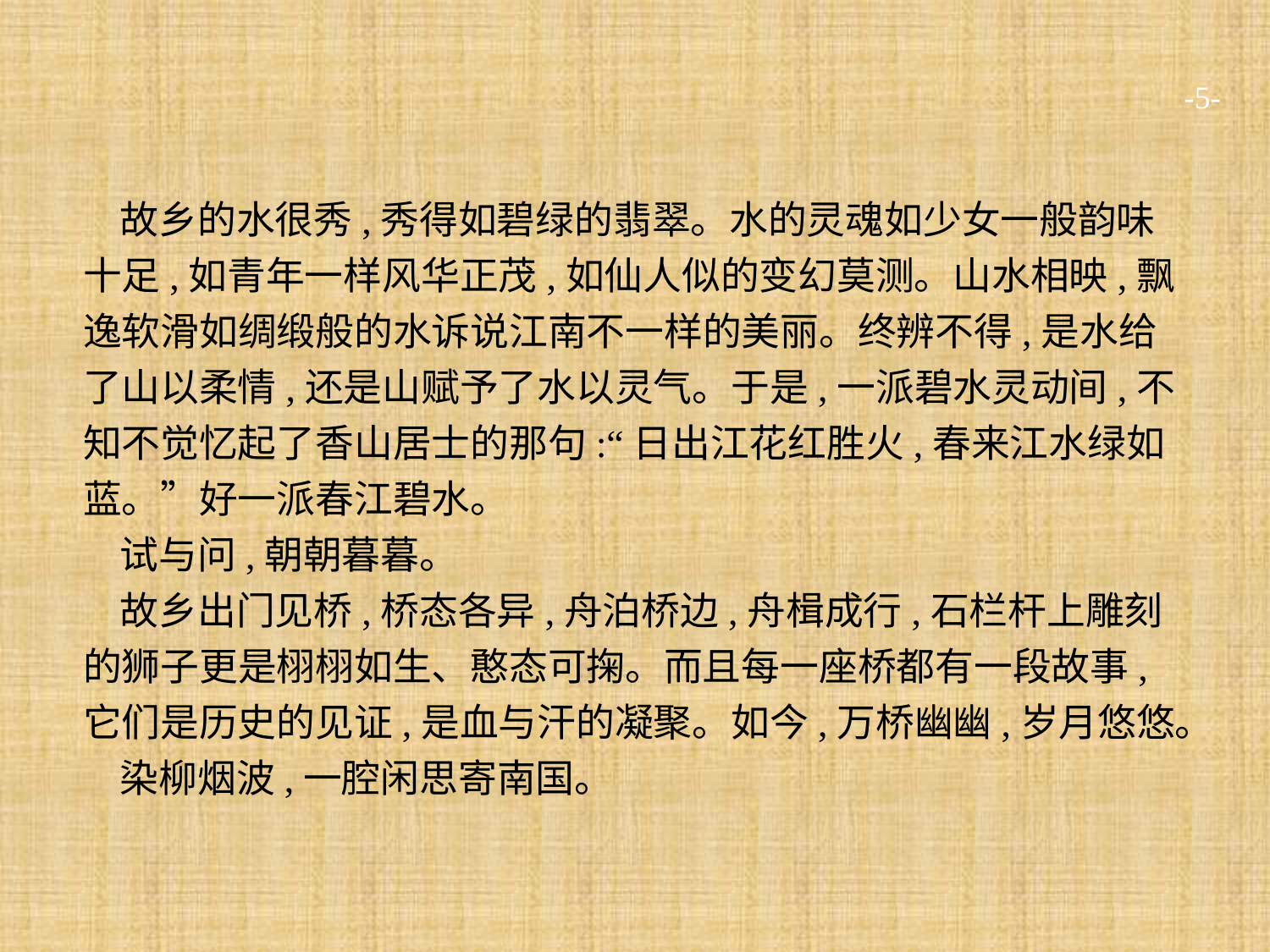

-5-
故乡的水很秀,秀得如碧绿的翡翠。水的灵魂如少女一般韵味十足,如青年一样风华正茂,如仙人似的变幻莫测。山水相映,飘逸软滑如绸缎般的水诉说江南不一样的美丽。终辨不得,是水给了山以柔情,还是山赋予了水以灵气。于是,一派碧水灵动间,不知不觉忆起了香山居士的那句:“日出江花红胜火,春来江水绿如蓝。”好一派春江碧水。
试与问,朝朝暮暮。
故乡出门见桥,桥态各异,舟泊桥边,舟楫成行,石栏杆上雕刻的狮子更是栩栩如生、憨态可掬。而且每一座桥都有一段故事,它们是历史的见证,是血与汗的凝聚。如今,万桥幽幽,岁月悠悠。
染柳烟波,一腔闲思寄南国。